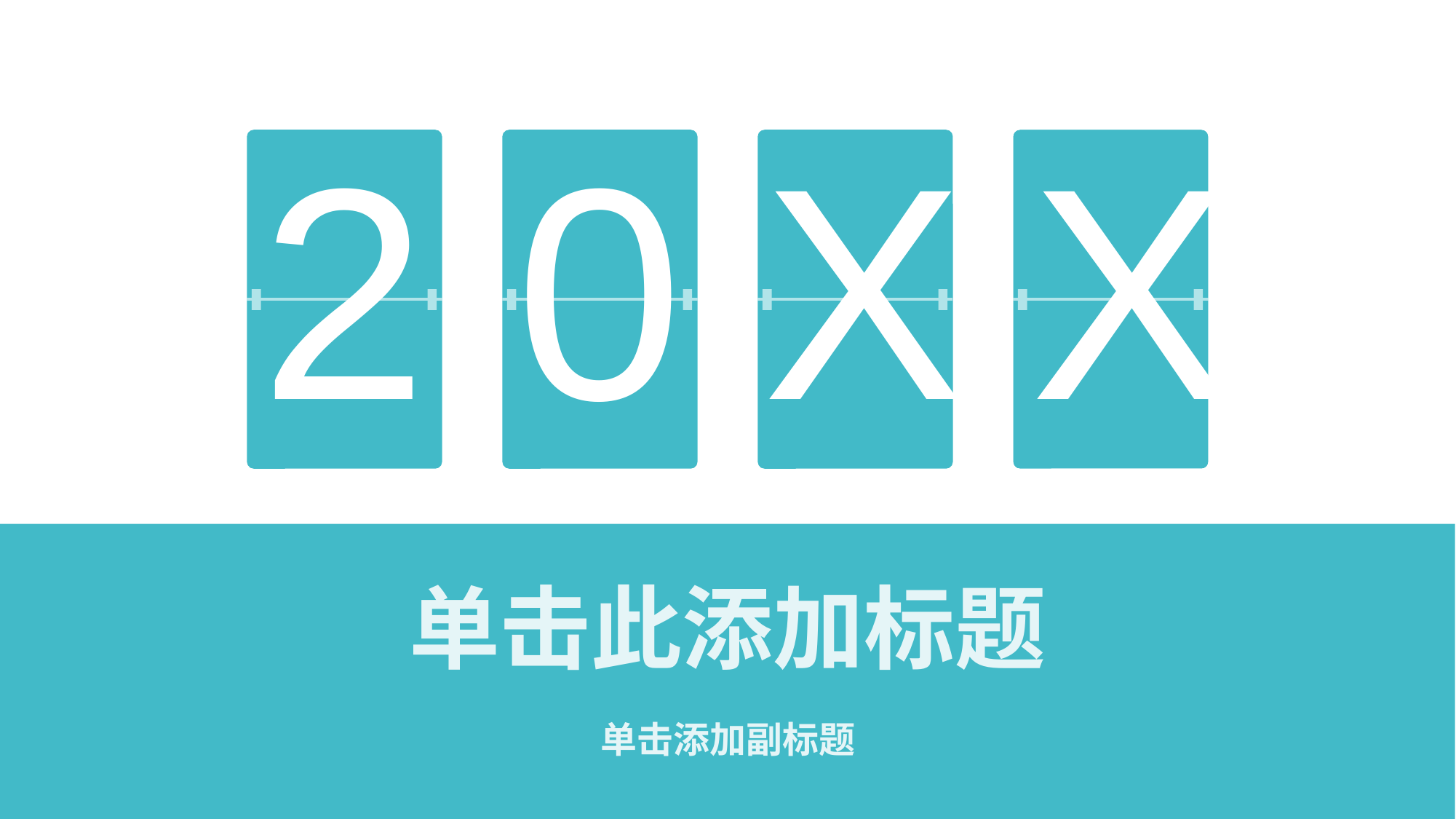

2

0

X

X78

单击此添加标题
单击添加副标题
1